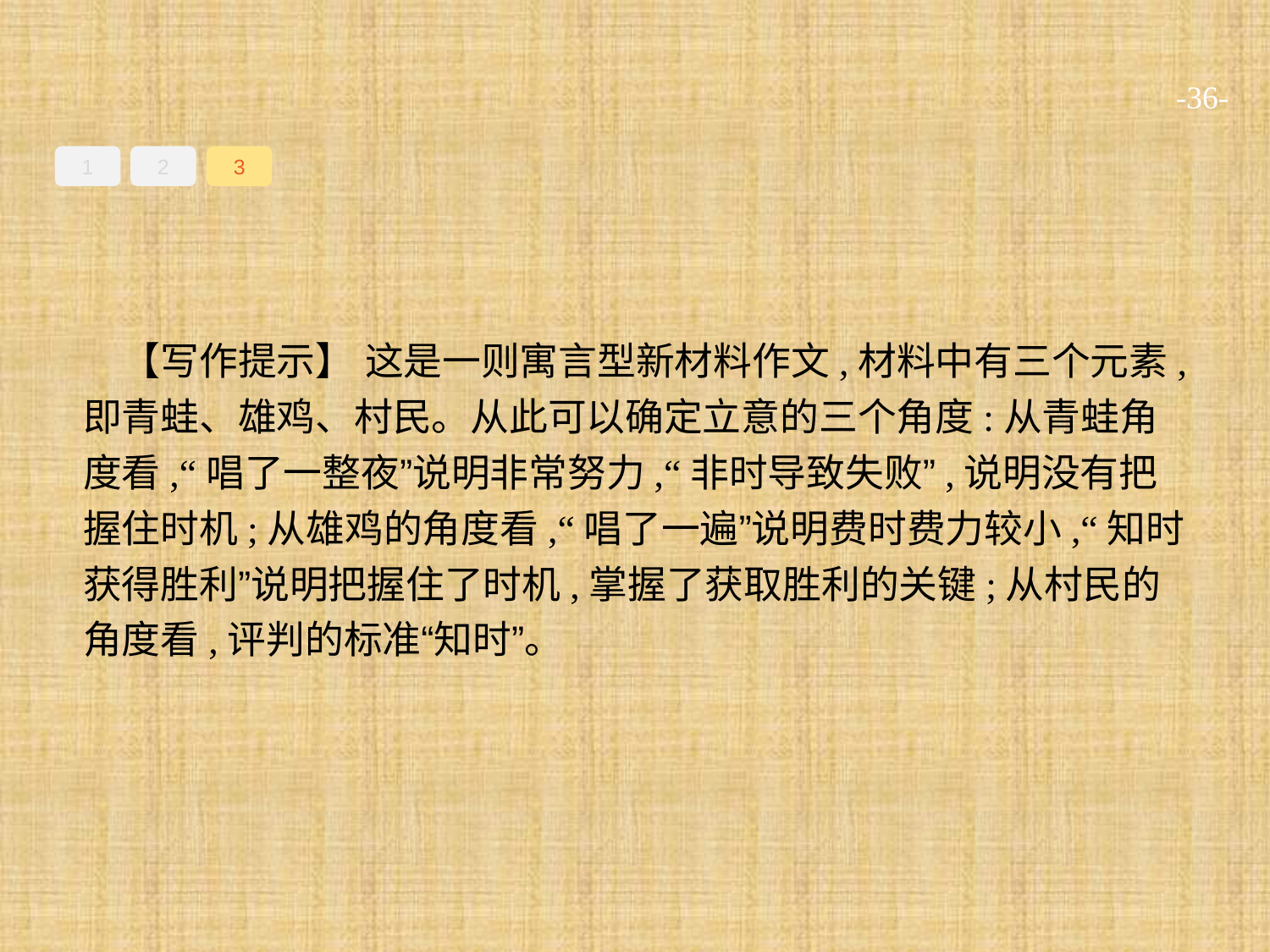

-36-
1
2
3
【写作提示】 这是一则寓言型新材料作文,材料中有三个元素,即青蛙、雄鸡、村民。从此可以确定立意的三个角度:从青蛙角度看,“唱了一整夜”说明非常努力,“非时导致失败”,说明没有把握住时机;从雄鸡的角度看,“唱了一遍”说明费时费力较小,“知时获得胜利”说明把握住了时机,掌握了获取胜利的关键;从村民的角度看,评判的标准“知时”。